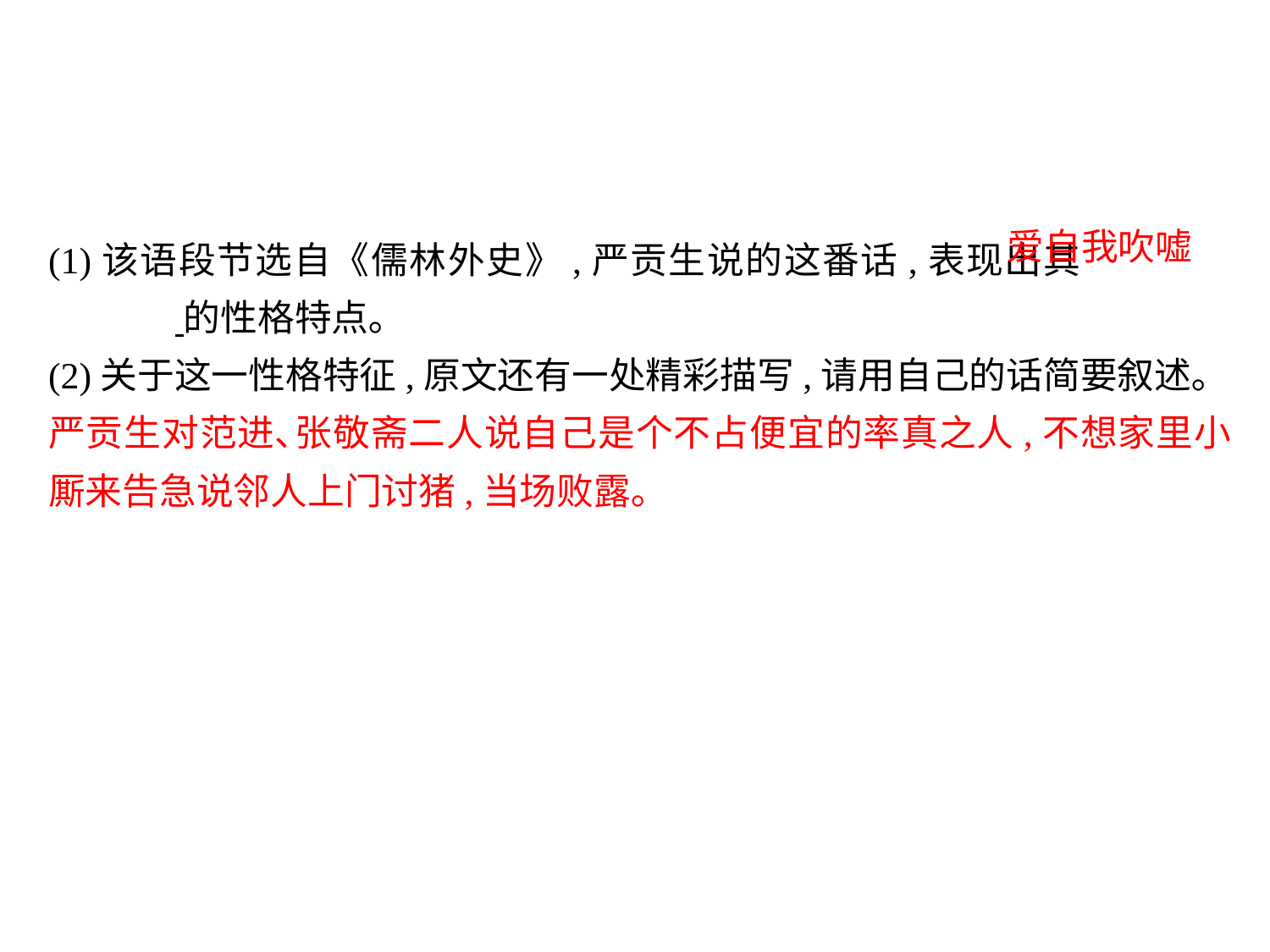

(1)该语段节选自《儒林外史》,严贡生说的这番话,表现出其			 的性格特点｡
(2)关于这一性格特征,原文还有一处精彩描写,请用自己的话简要叙述｡
严贡生对范进､张敬斋二人说自己是个不占便宜的率真之人,不想家里小厮来告急说邻人上门讨猪,当场败露｡
爱自我吹嘘